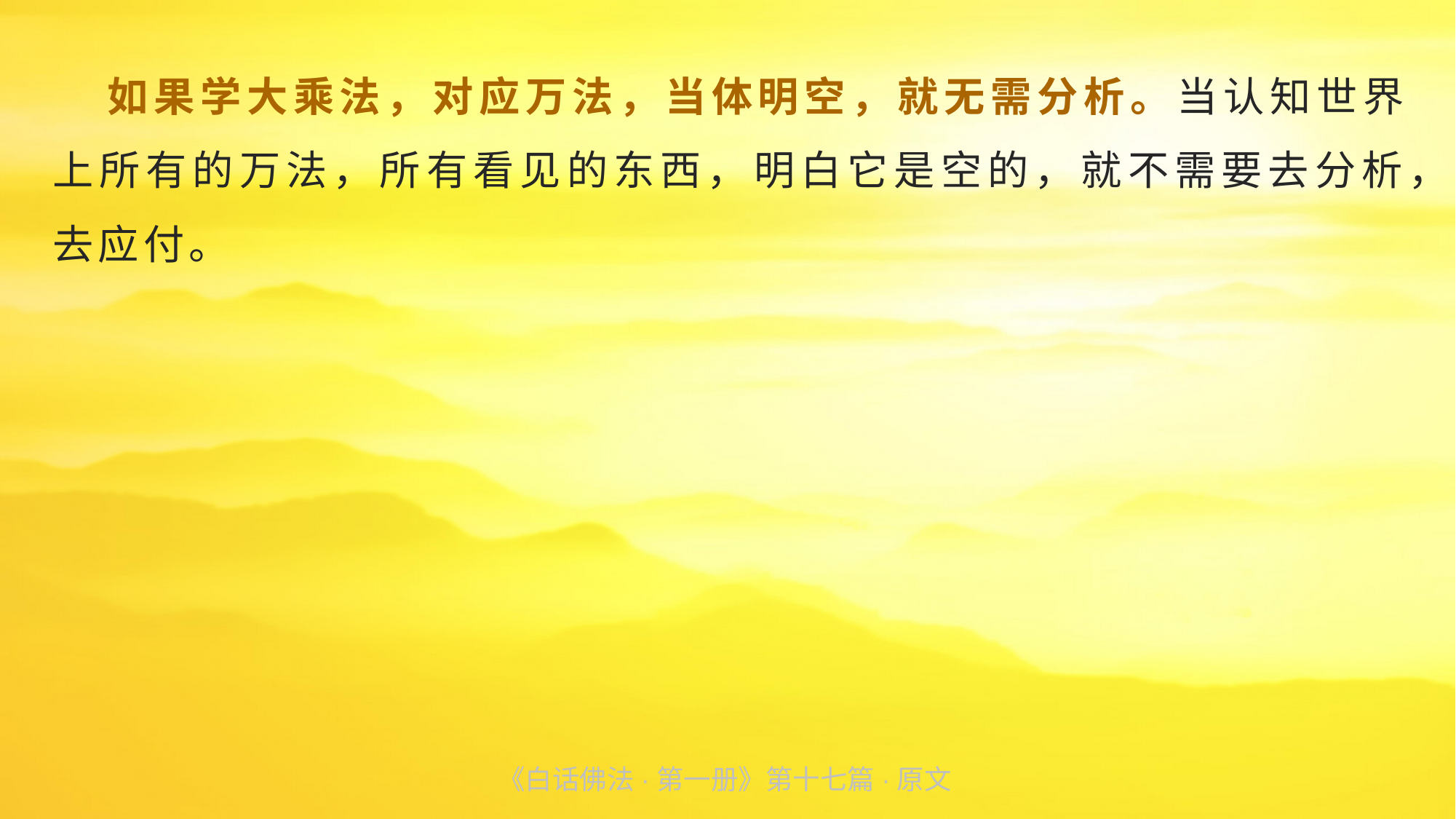

如果学大乘法，对应万法，当体明空，就无需分析。当认知世界上所有的万法，所有看见的东西，明白它是空的，就不需要去分析，去应付。
《白话佛法·第一册》第十七篇·原文